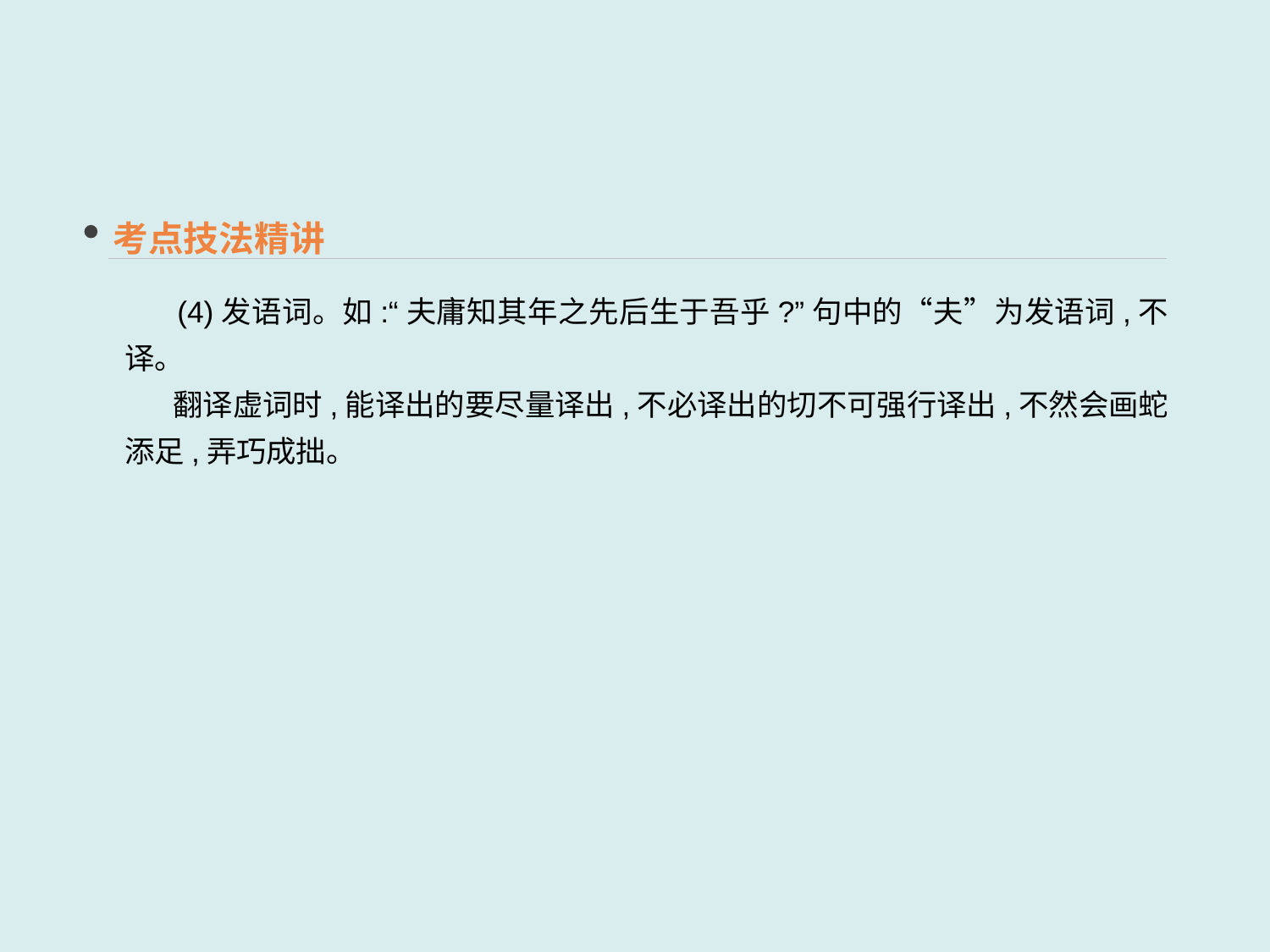

考点技法精讲

      (4)发语词。如:“夫庸知其年之先后生于吾乎?”句中的“夫”为发语词,不译。
      翻译虚词时,能译出的要尽量译出,不必译出的切不可强行译出,不然会画蛇添足,弄巧成拙。